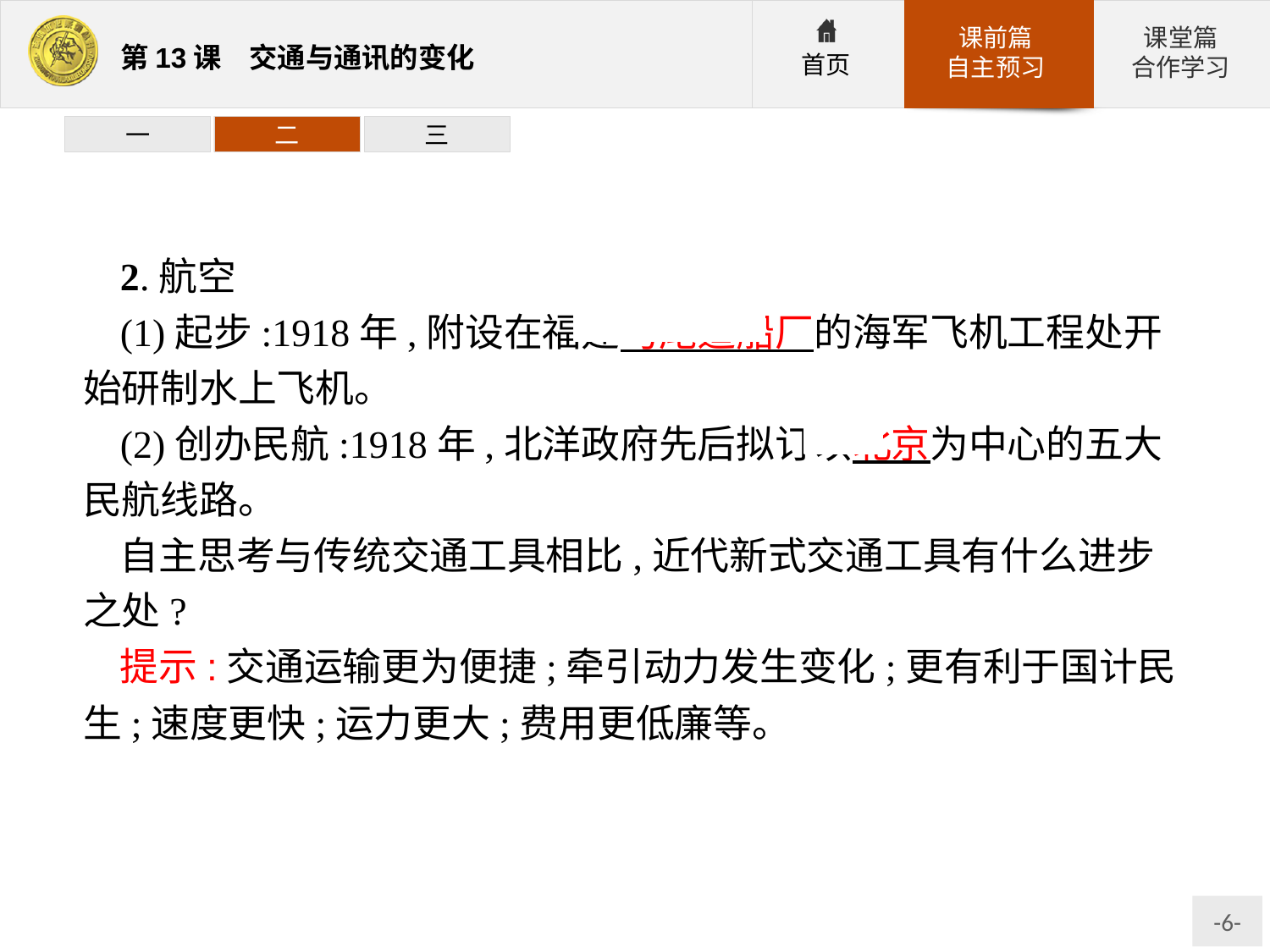

一
二
三
2.航空
(1)起步:1918年,附设在福建马尾造船厂的海军飞机工程处开始研制水上飞机。
(2)创办民航:1918年,北洋政府先后拟订以北京为中心的五大民航线路。
自主思考与传统交通工具相比,近代新式交通工具有什么进步之处?
提示:交通运输更为便捷;牵引动力发生变化;更有利于国计民生;速度更快;运力更大;费用更低廉等。